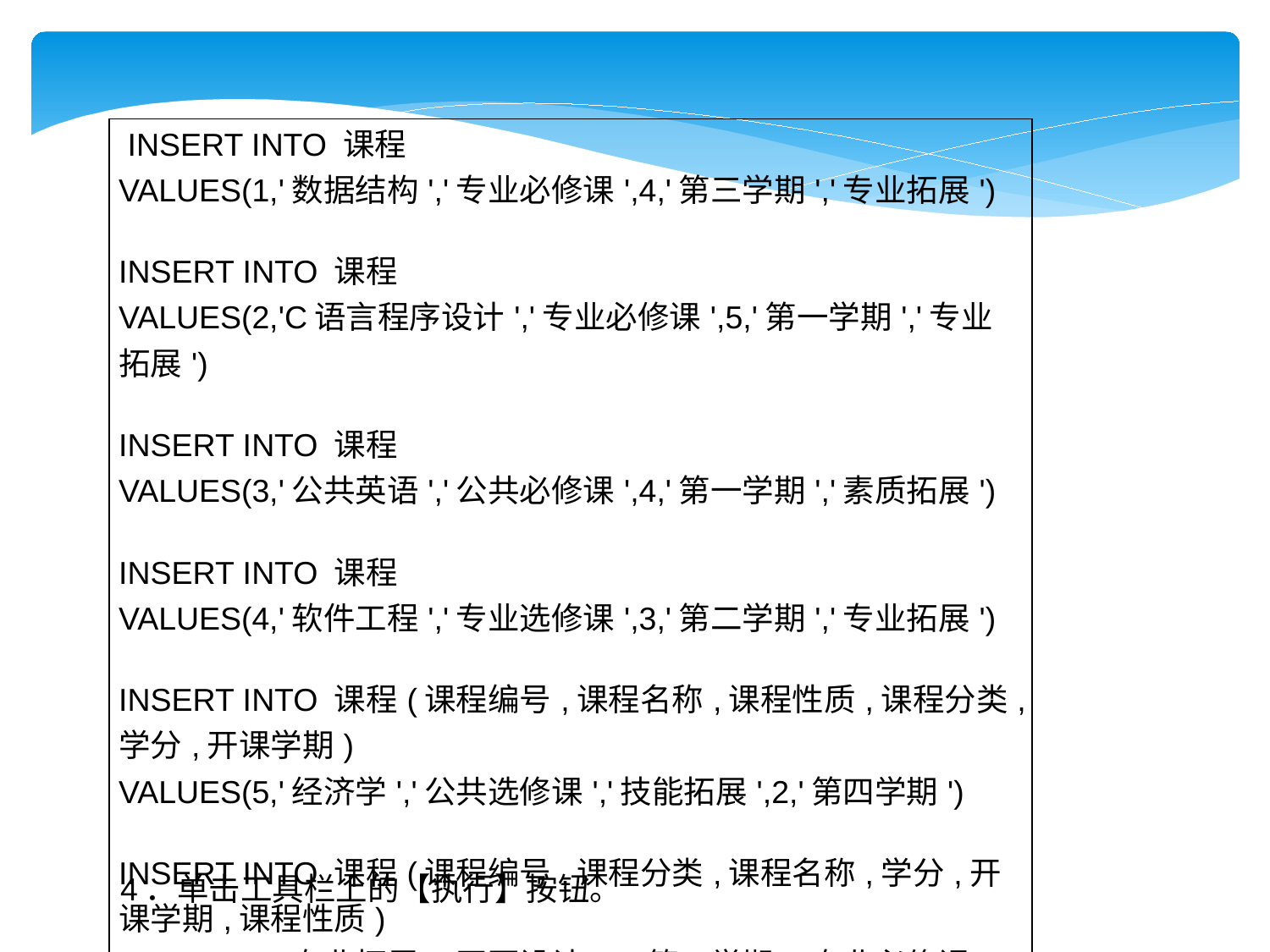

| INSERT INTO 课程 VALUES(1,'数据结构','专业必修课',4,'第三学期','专业拓展')   INSERT INTO 课程 VALUES(2,'C语言程序设计','专业必修课',5,'第一学期','专业拓展')   INSERT INTO 课程 VALUES(3,'公共英语','公共必修课',4,'第一学期','素质拓展')   INSERT INTO 课程 VALUES(4,'软件工程','专业选修课',3,'第二学期','专业拓展')   INSERT INTO 课程(课程编号,课程名称,课程性质,课程分类,学分,开课学期) VALUES(5,'经济学','公共选修课','技能拓展',2,'第四学期')   INSERT INTO 课程(课程编号,课程分类,课程名称,学分,开课学期,课程性质) VALUES(6,'专业拓展','网页设计',4,'第五学期','专业必修课') |
| --- |
4．单击工具栏上的【执行】按钮。